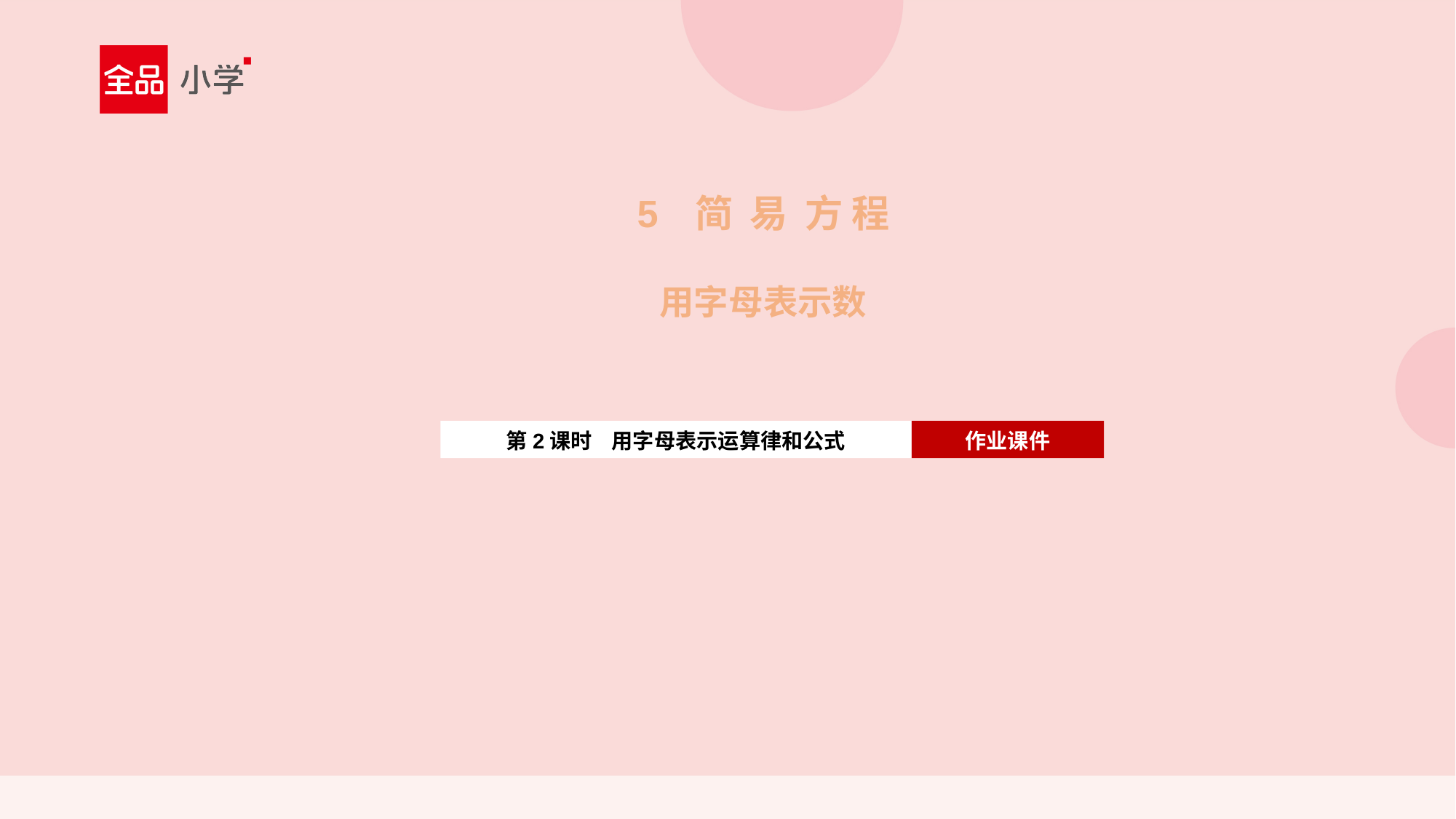

5   简  易  方 程
用字母表示数
第2课时    用字母表示运算律和公式

作业课件